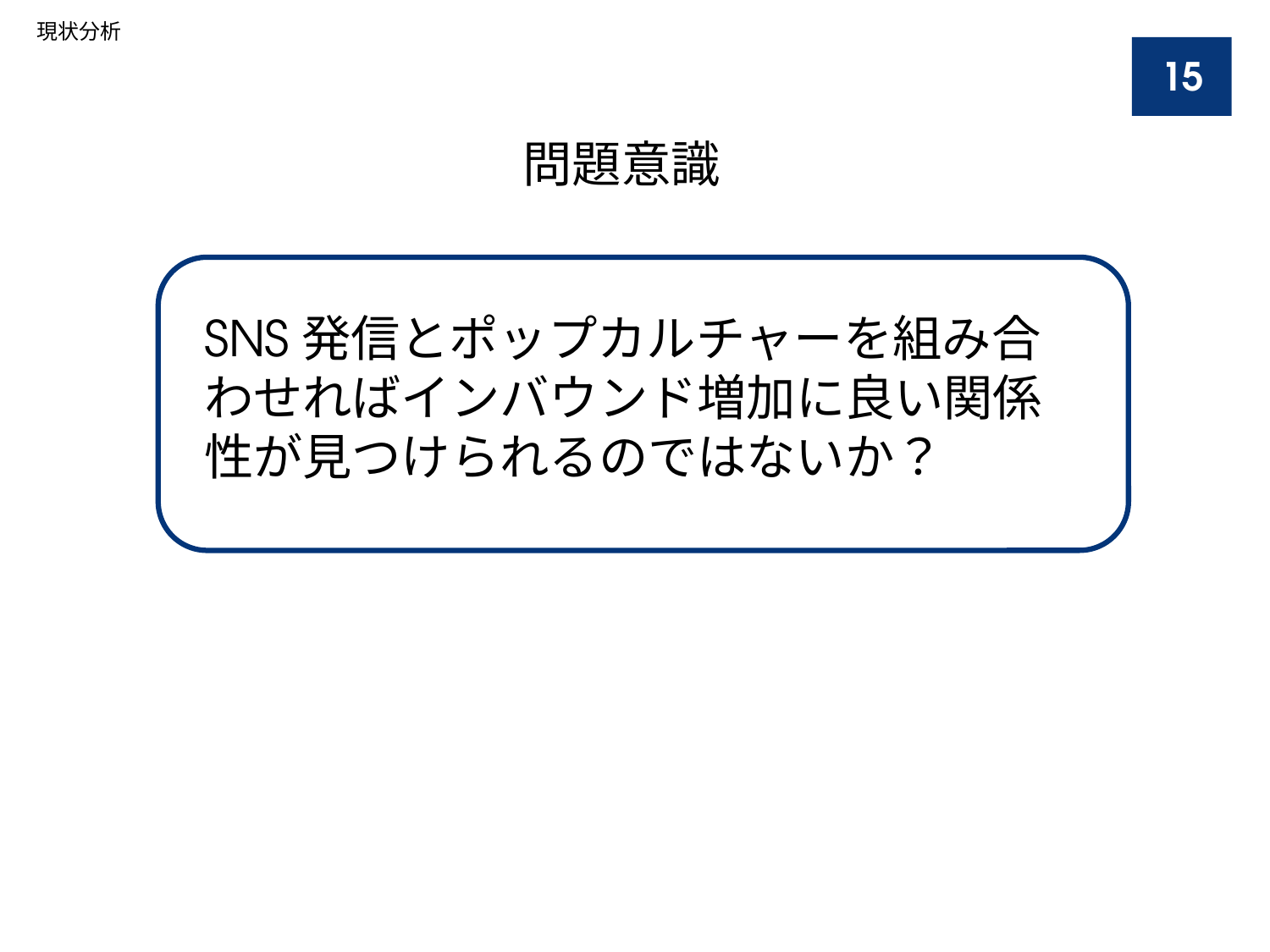

現状分析
15
問題意識

SNS発信とポップカルチャーを組み合わせればインバウンド増加に良い関係性が見つけられるのではないか？